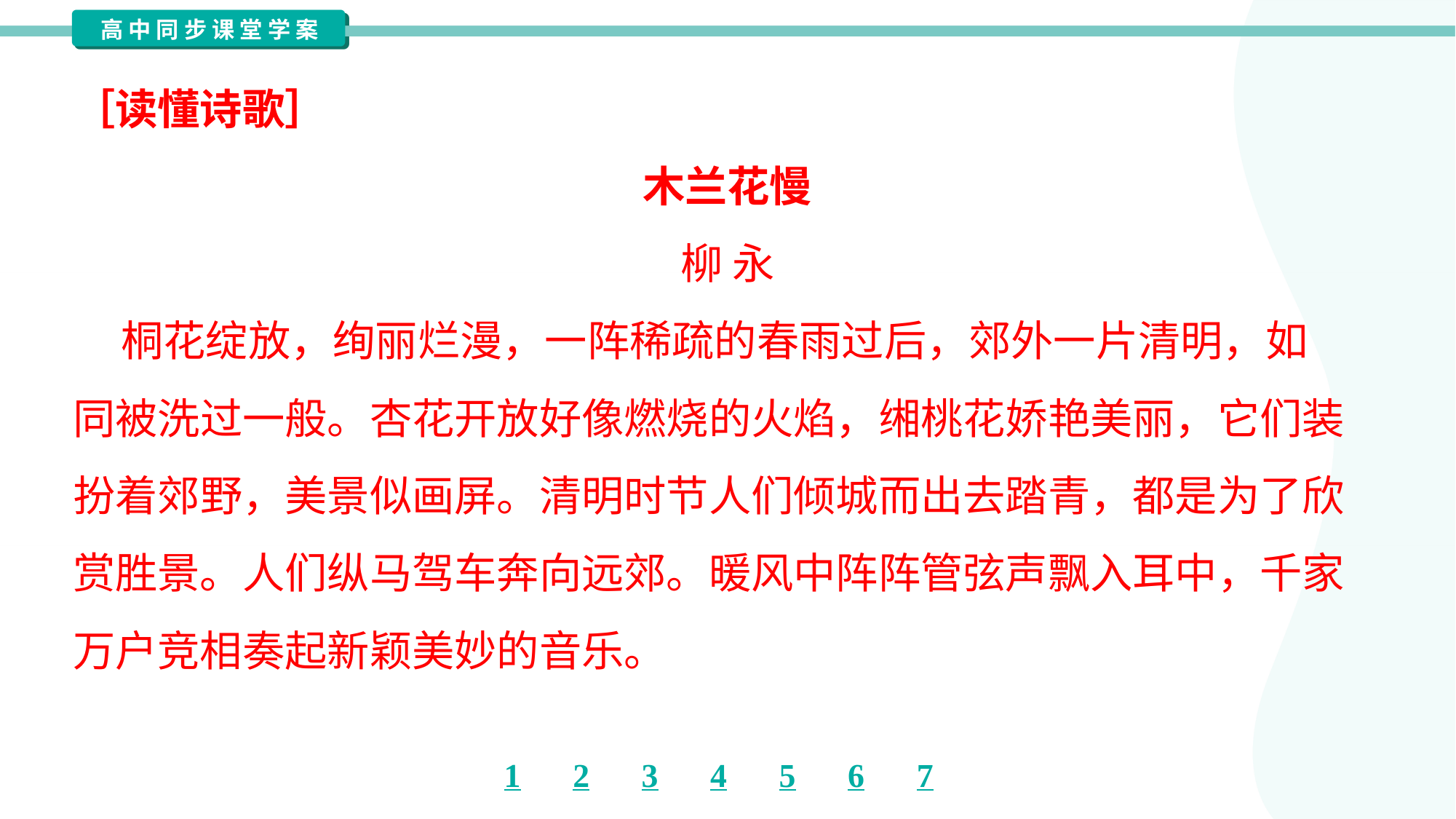

［读懂诗歌］
木兰花慢
柳 永
    桐花绽放，绚丽烂漫，一阵稀疏的春雨过后，郊外一片清明，如
同被洗过一般。杏花开放好像燃烧的火焰，缃桃花娇艳美丽，它们装
扮着郊野，美景似画屏。清明时节人们倾城而出去踏青，都是为了欣
赏胜景。人们纵马驾车奔向远郊。暖风中阵阵管弦声飘入耳中，千家
万户竞相奏起新颖美妙的音乐。